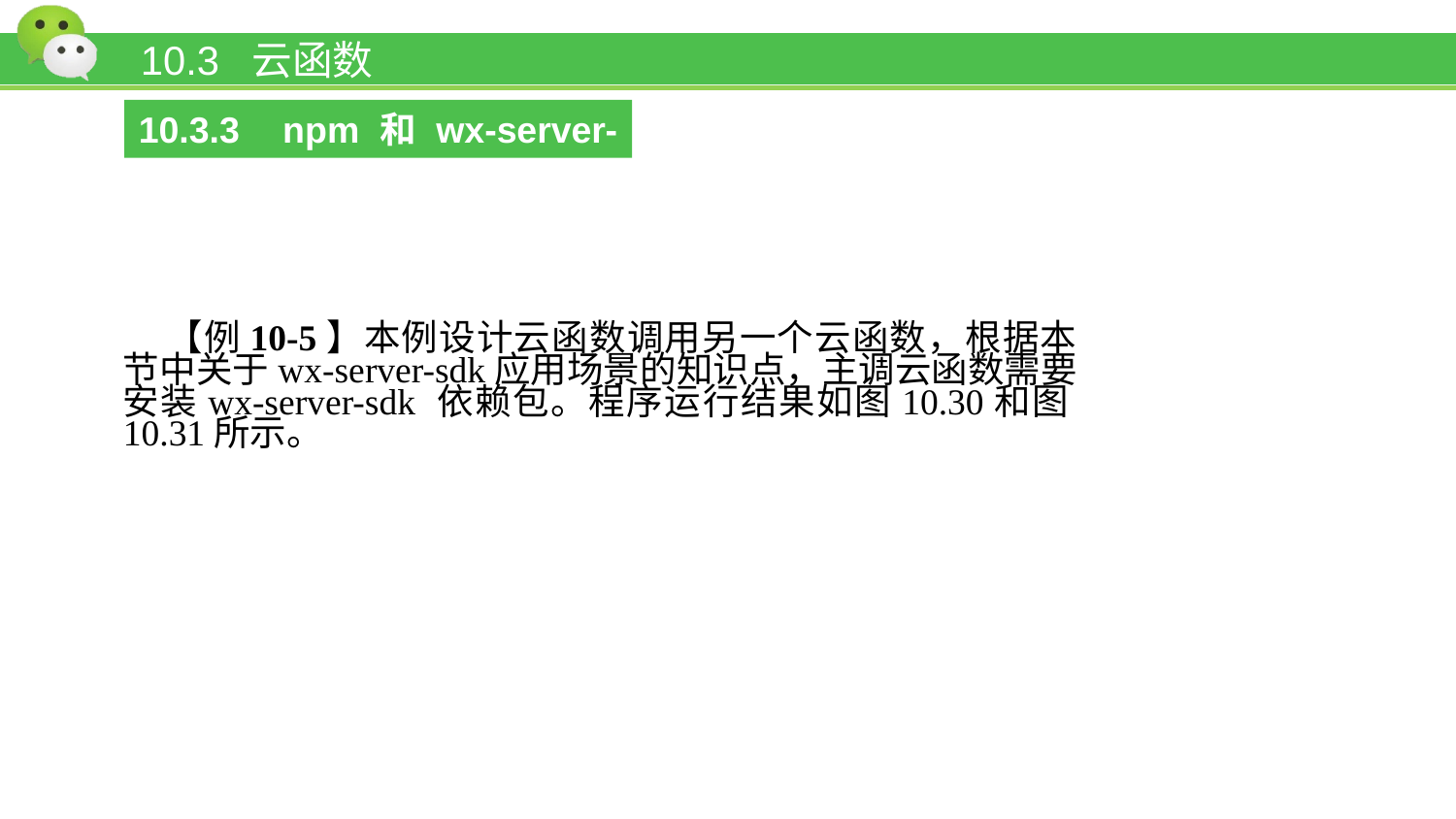

# 10.3  云函数
10.3.3  npm和wx-server-sdk
【例10-5】本例设计云函数调用另一个云函数，根据本节中关于wx-server-sdk应用场景的知识点，主调云函数需要安装wx-server-sdk 依赖包。程序运行结果如图10.30和图10.31所示。